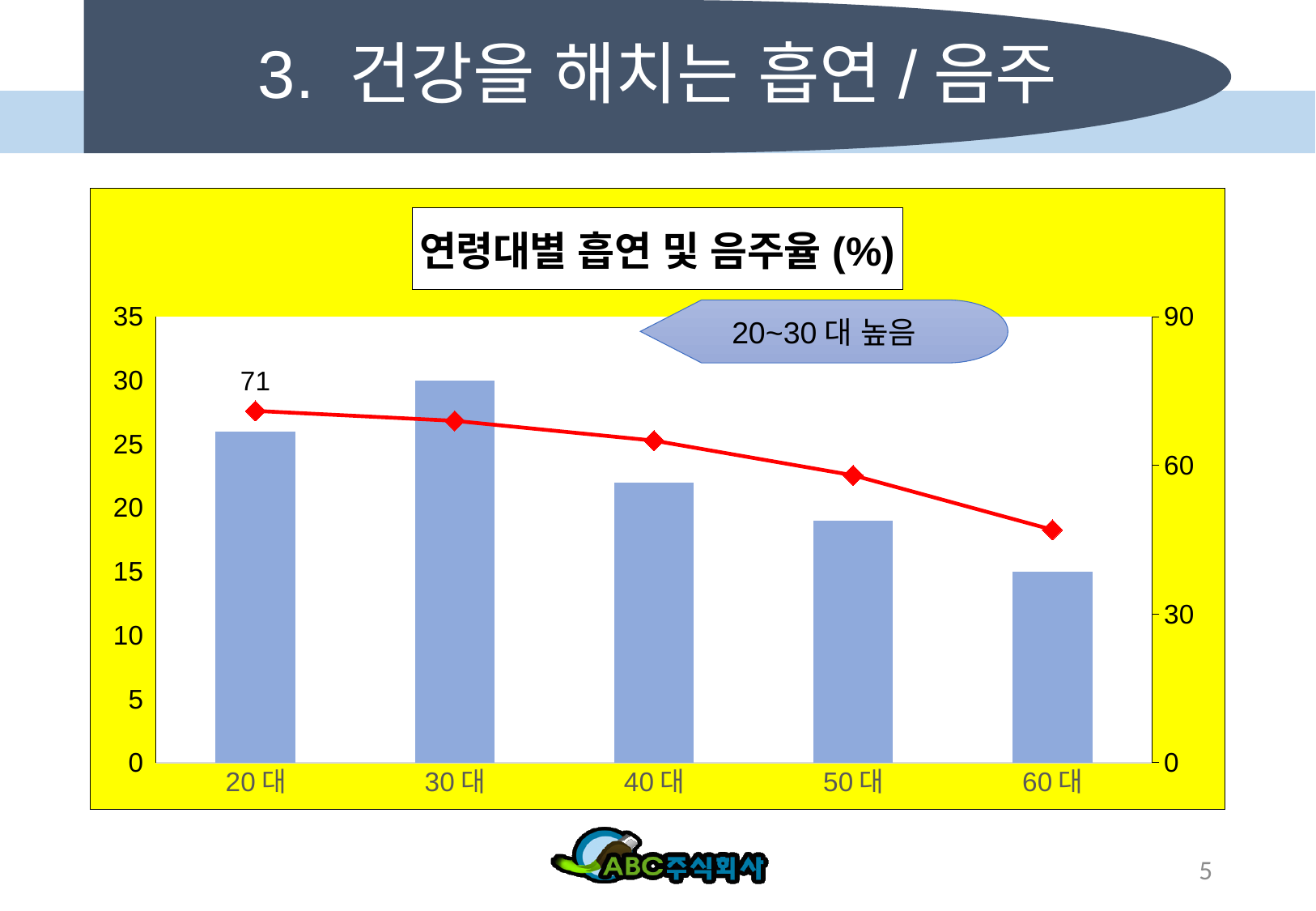

# 3. 건강을 해치는 흡연/음주

### Chart: 연령대별 흡연 및 음주율(%)

| Category | 흡연율 | 음주율 |
|---|---|---|
| 20대 | 26.0 | 71.0 |
| 30대 | 30.0 | 69.0 |
| 40대 | 22.0 | 65.0 |
| 50대 | 19.0 | 58.0 |
| 60대 | 15.0 | 47.0 |
20~30대 높음
5